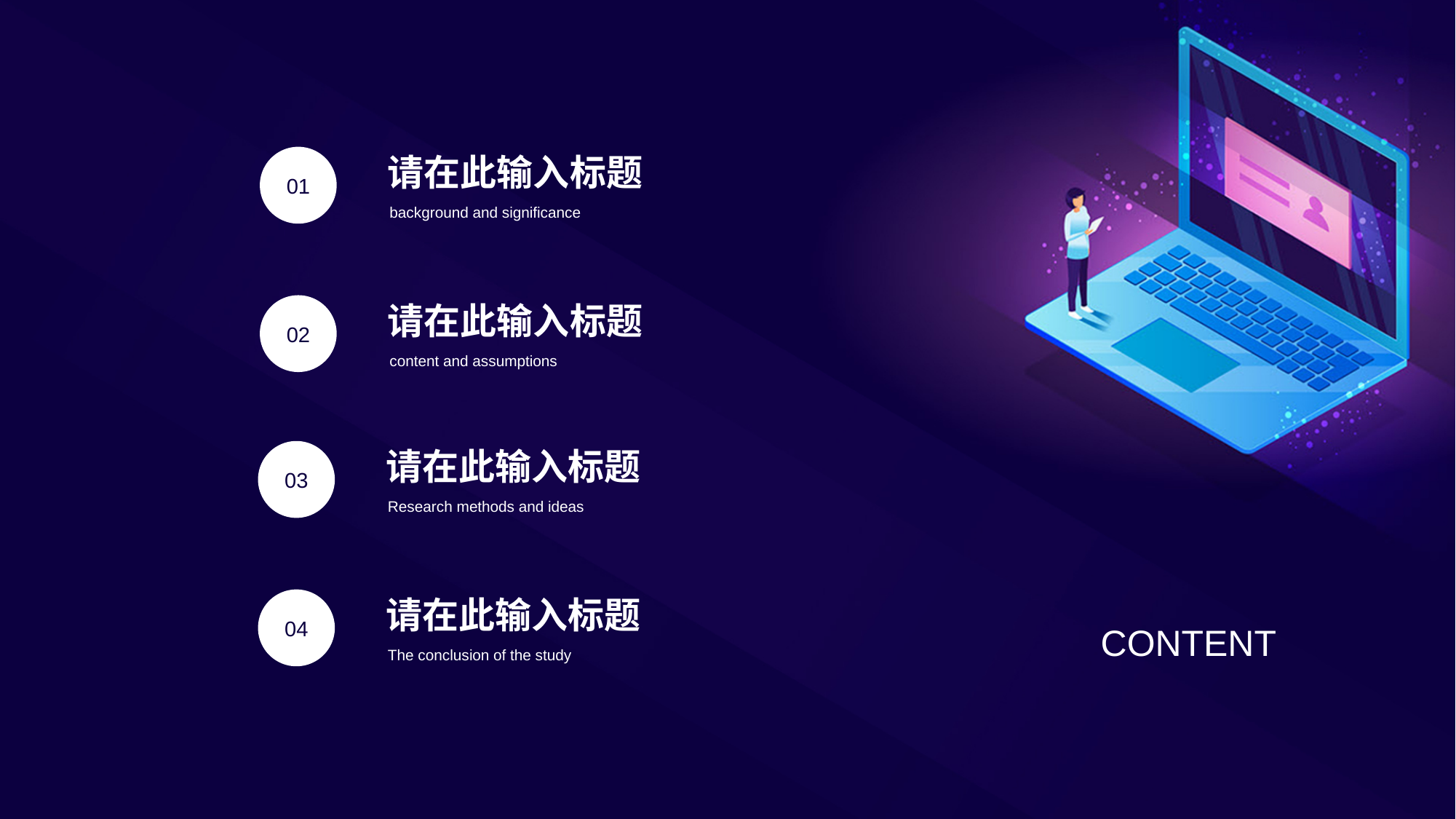

请在此输入标题
01
background and significance
请在此输入标题
02
content and assumptions
请在此输入标题
03
Research methods and ideas
请在此输入标题
04
CONTENT
The conclusion of the study